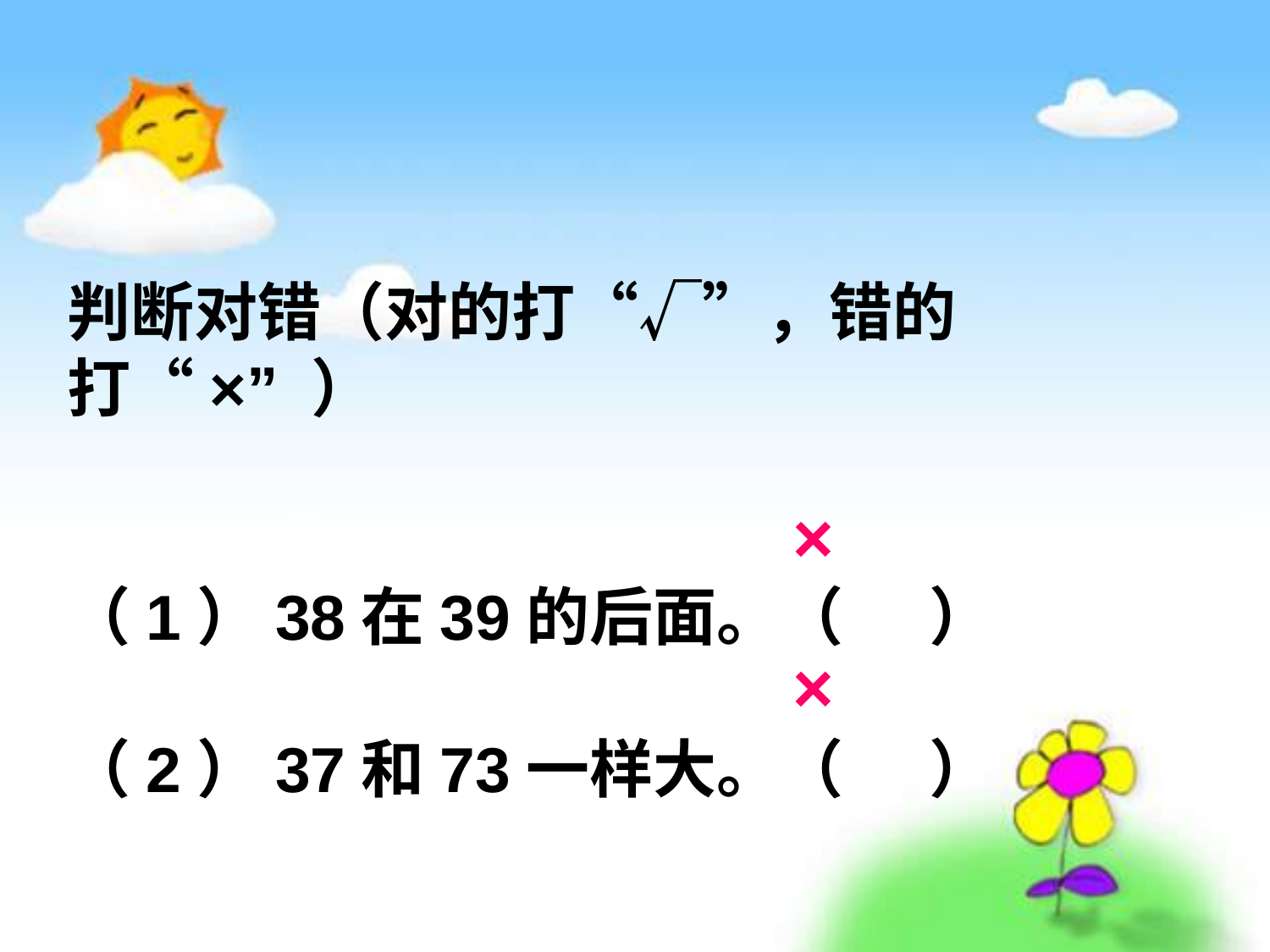

判断对错（对的打“√”，错的打“×” ）

（1）38在39的后面。（      ）

（2）37和73一样大。（      ）
×
×